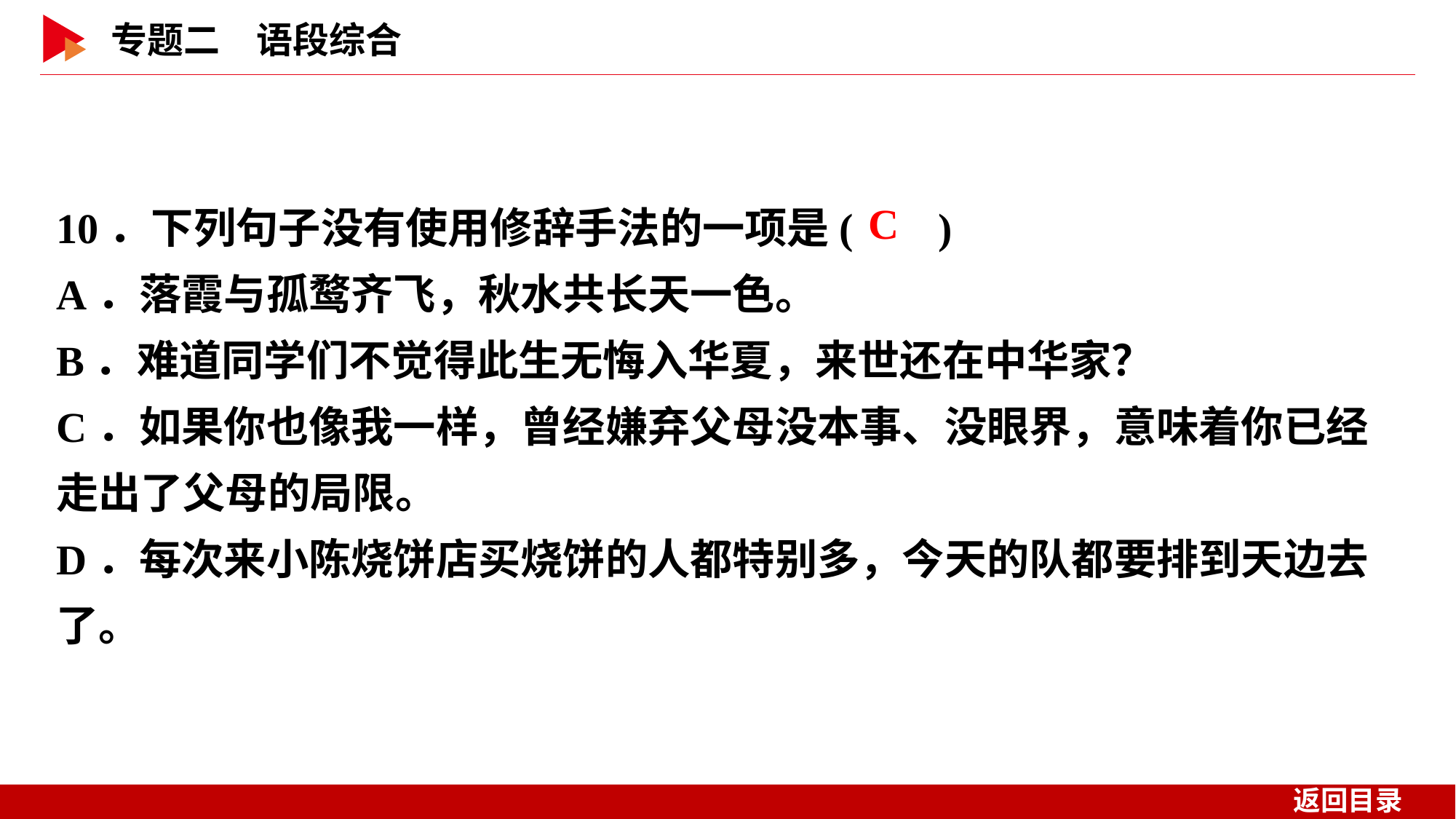

10．下列句子没有使用修辞手法的一项是(        )
A．落霞与孤鹜齐飞，秋水共长天一色。
B．难道同学们不觉得此生无悔入华夏，来世还在中华家？
C．如果你也像我一样，曾经嫌弃父母没本事、没眼界，意味着你已经走出了父母的局限。
D．每次来小陈烧饼店买烧饼的人都特别多，今天的队都要排到天边去了。
   C